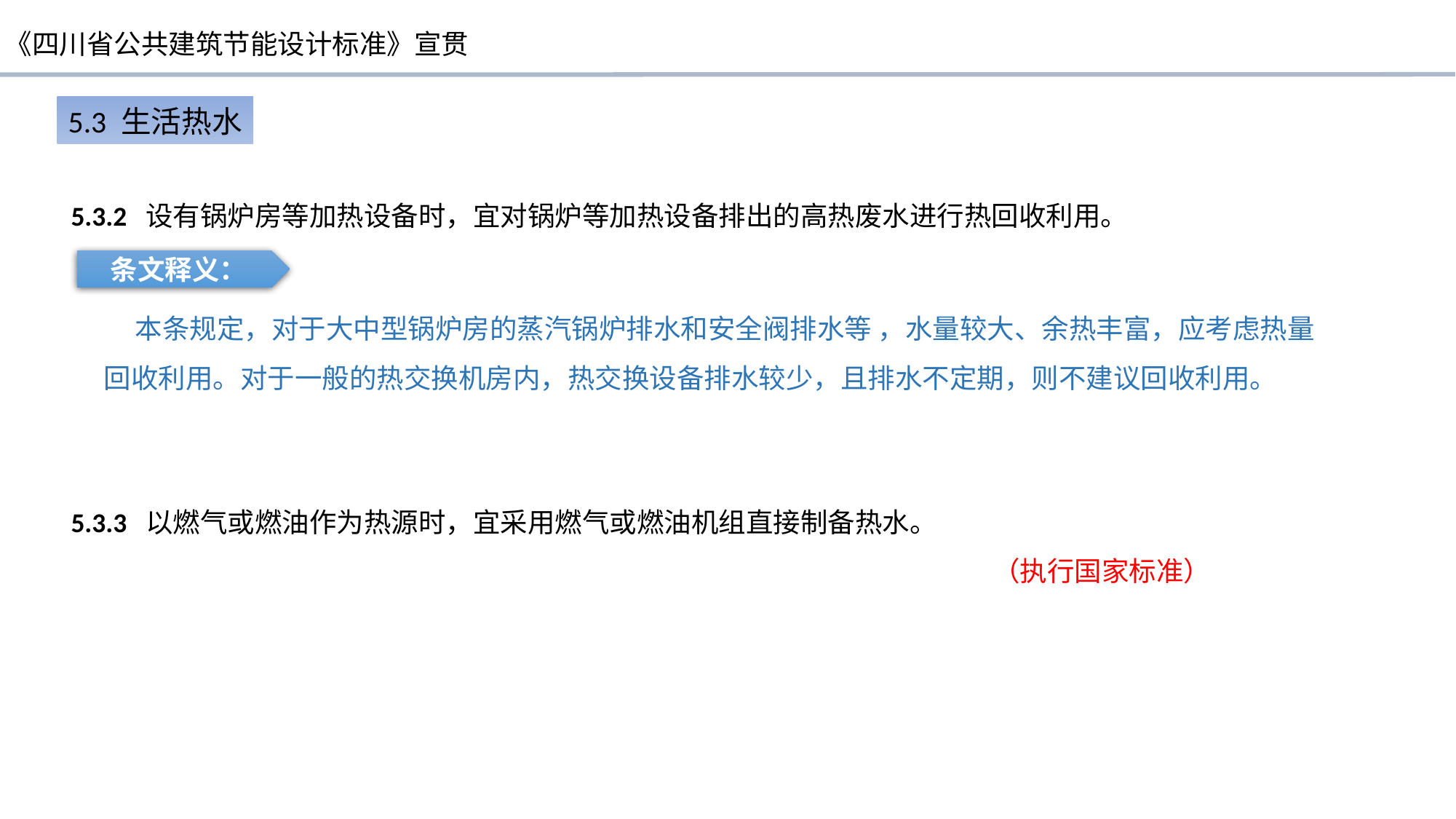

5.3 生活热水
5.3.2  设有锅炉房等加热设备时，宜对锅炉等加热设备排出的高热废水进行热回收利用。
条文释义：
    本条规定，对于大中型锅炉房的蒸汽锅炉排水和安全阀排水等 ，水量较大、余热丰富，应考虑热量回收利用。对于一般的热交换机房内，热交换设备排水较少，且排水不定期，则不建议回收利用。
条文释义：
5.3.3  以燃气或燃油作为热源时，宜采用燃气或燃油机组直接制备热水。
                                                                                                                                                    （执行国家标准）